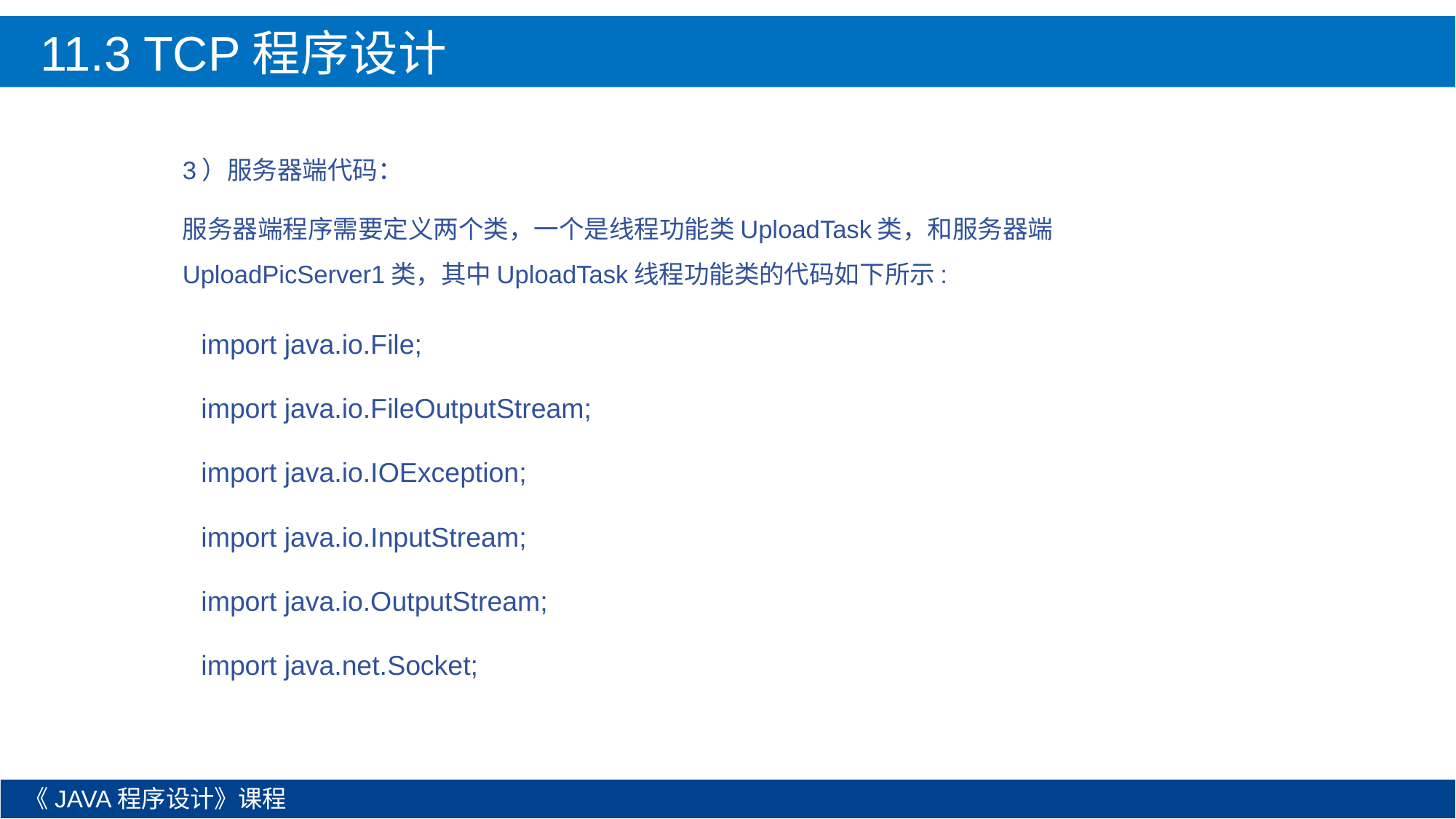

11.3 TCP程序设计
3）服务器端代码：
服务器端程序需要定义两个类，一个是线程功能类UploadTask类，和服务器端UploadPicServer1类，其中UploadTask线程功能类的代码如下所示:
import java.io.File;
import java.io.FileOutputStream;
import java.io.IOException;
import java.io.InputStream;
import java.io.OutputStream;
import java.net.Socket;
《JAVA程序设计》课程